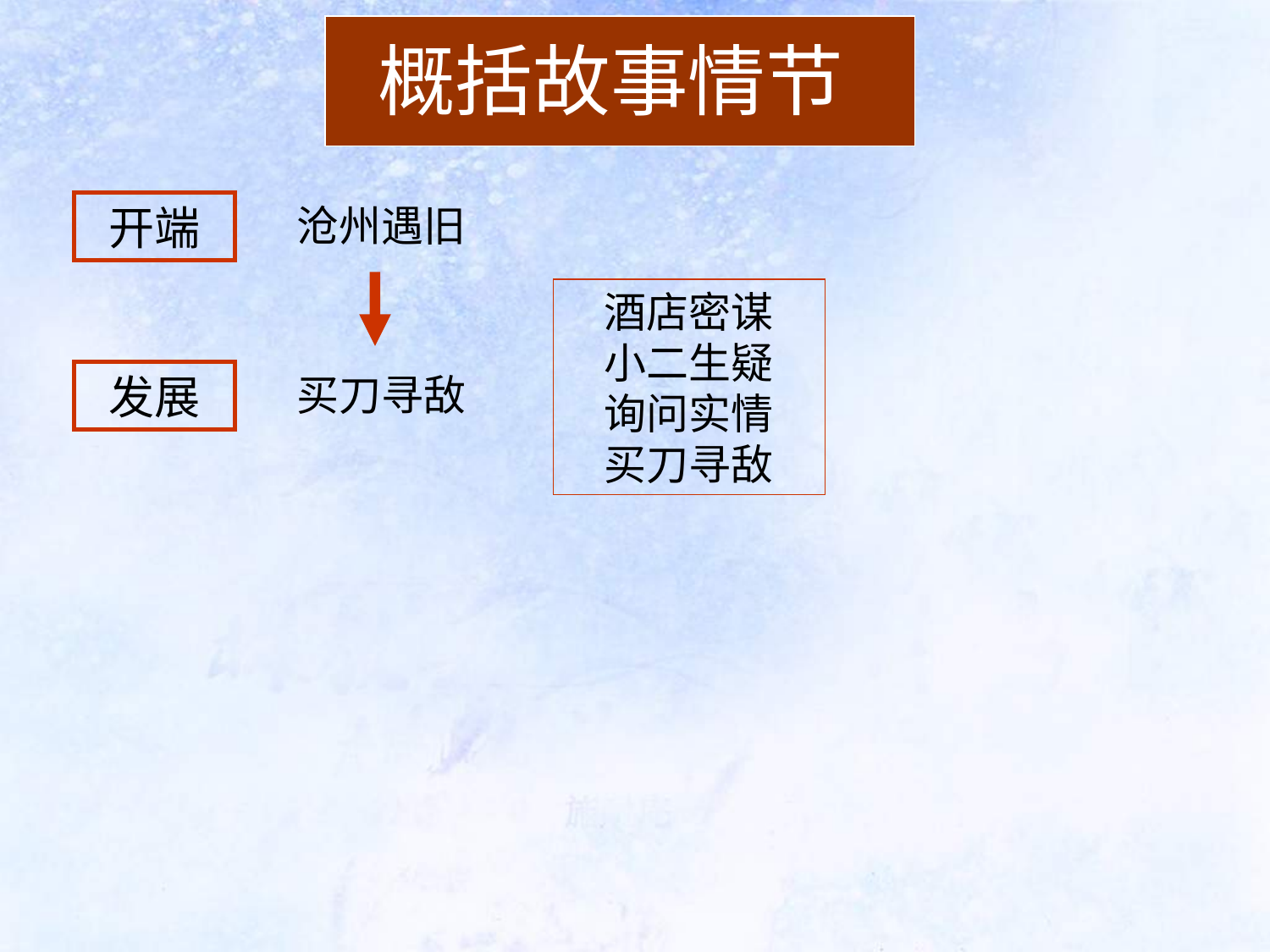

概括故事情节
开端
沧州遇旧

酒店密谋
小二生疑
询问实情
买刀寻敌
发展
买刀寻敌